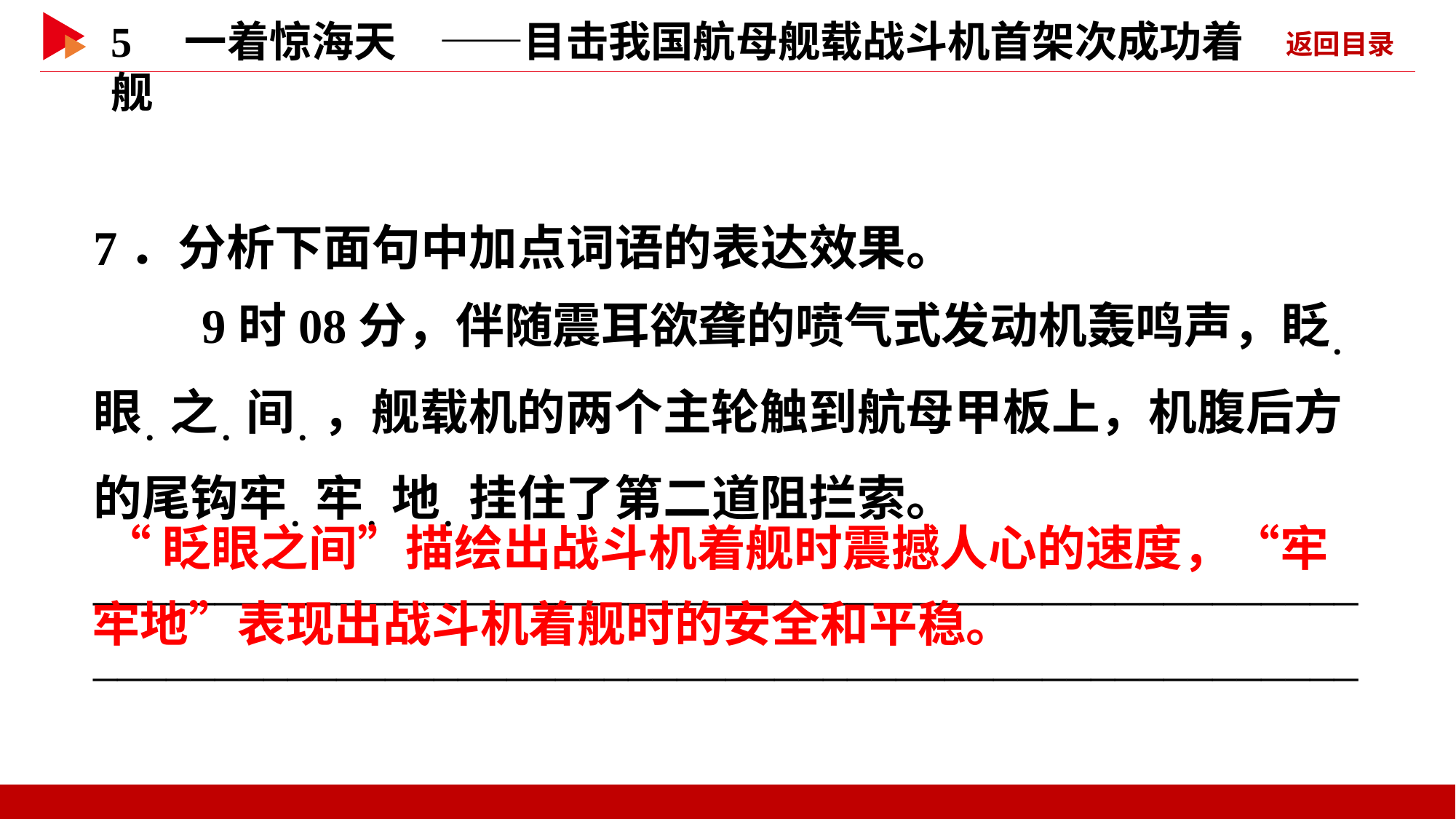

7．分析下面句中加点词语的表达效果。
　　9时08分，伴随震耳欲聋的喷气式发动机轰鸣声，眨．眼．之．间．，舰载机的两个主轮触到航母甲板上，机腹后方的尾钩牢．牢．地．挂住了第二道阻拦索。
________________________________________________________________________________________________________
 “眨眼之间”描绘出战斗机着舰时震撼人心的速度，“牢牢地”表现出战斗机着舰时的安全和平稳。